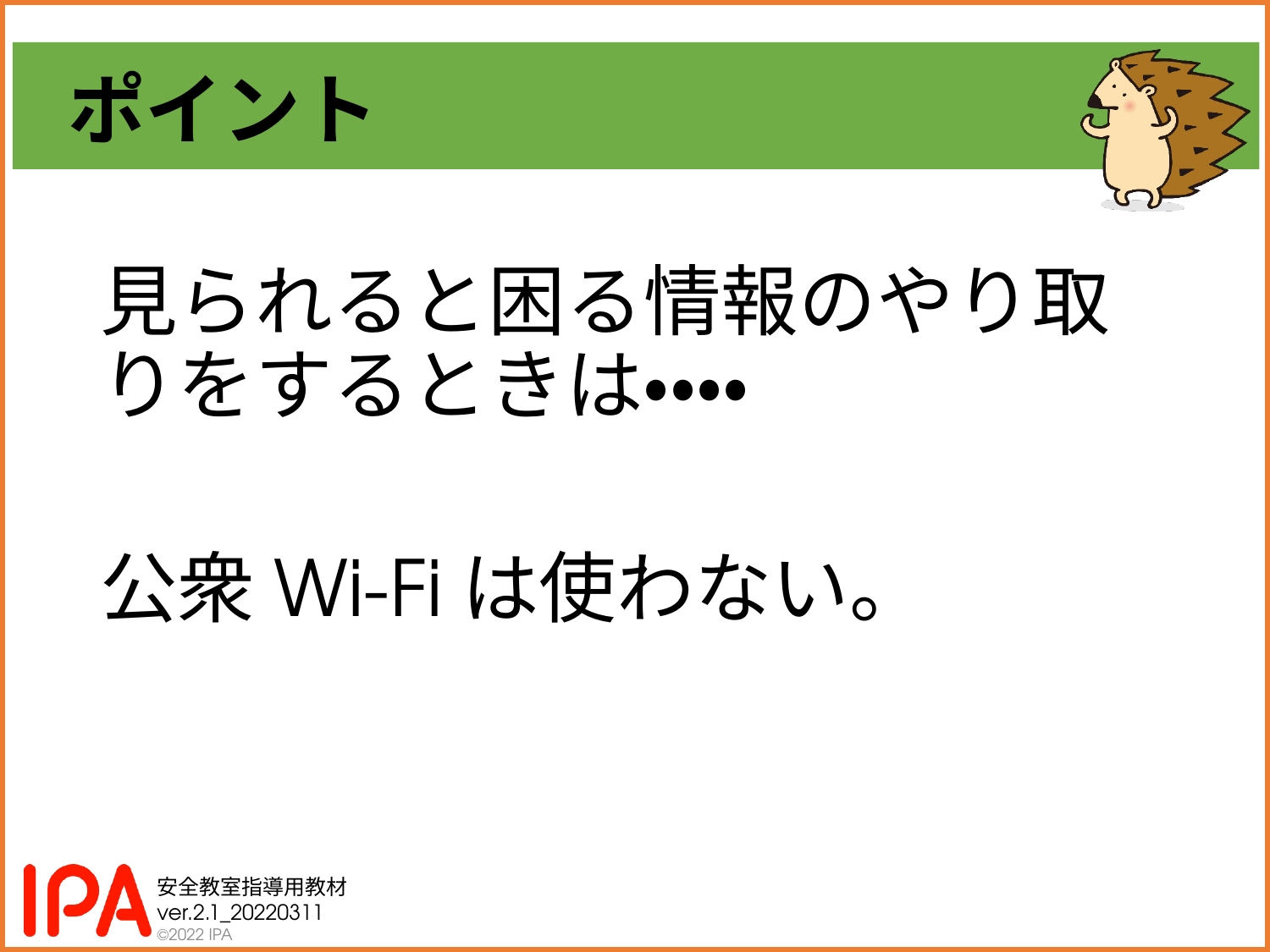

# ポイント
見られると困る情報のやり取りをするときは・・・・

公衆Wi-Fiは使わない。